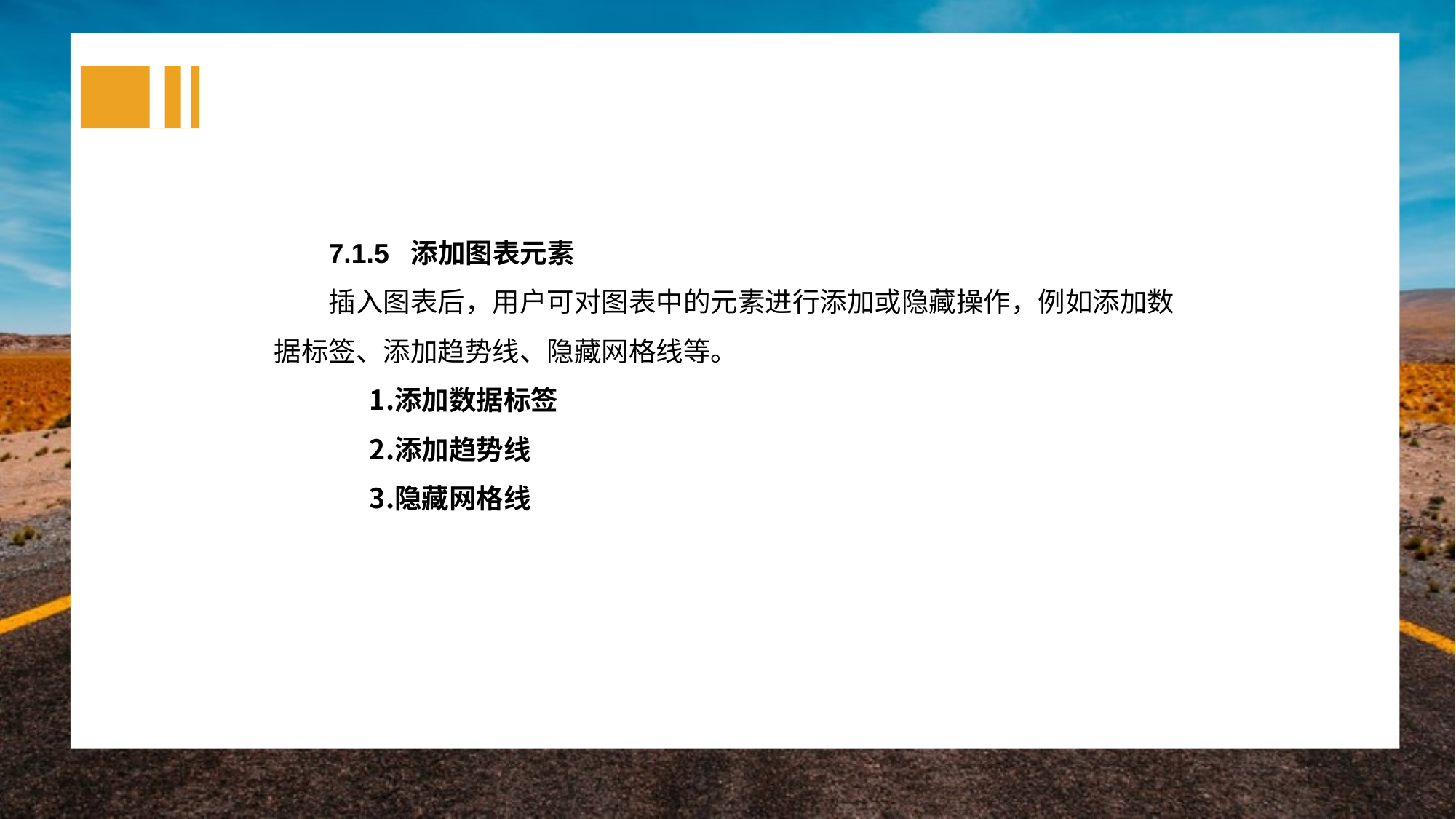

7.1.5  添加图表元素
插入图表后，用户可对图表中的元素进行添加或隐藏操作，例如添加数据标签、添加趋势线、隐藏网格线等。
添加数据标签
添加趋势线
隐藏网格线